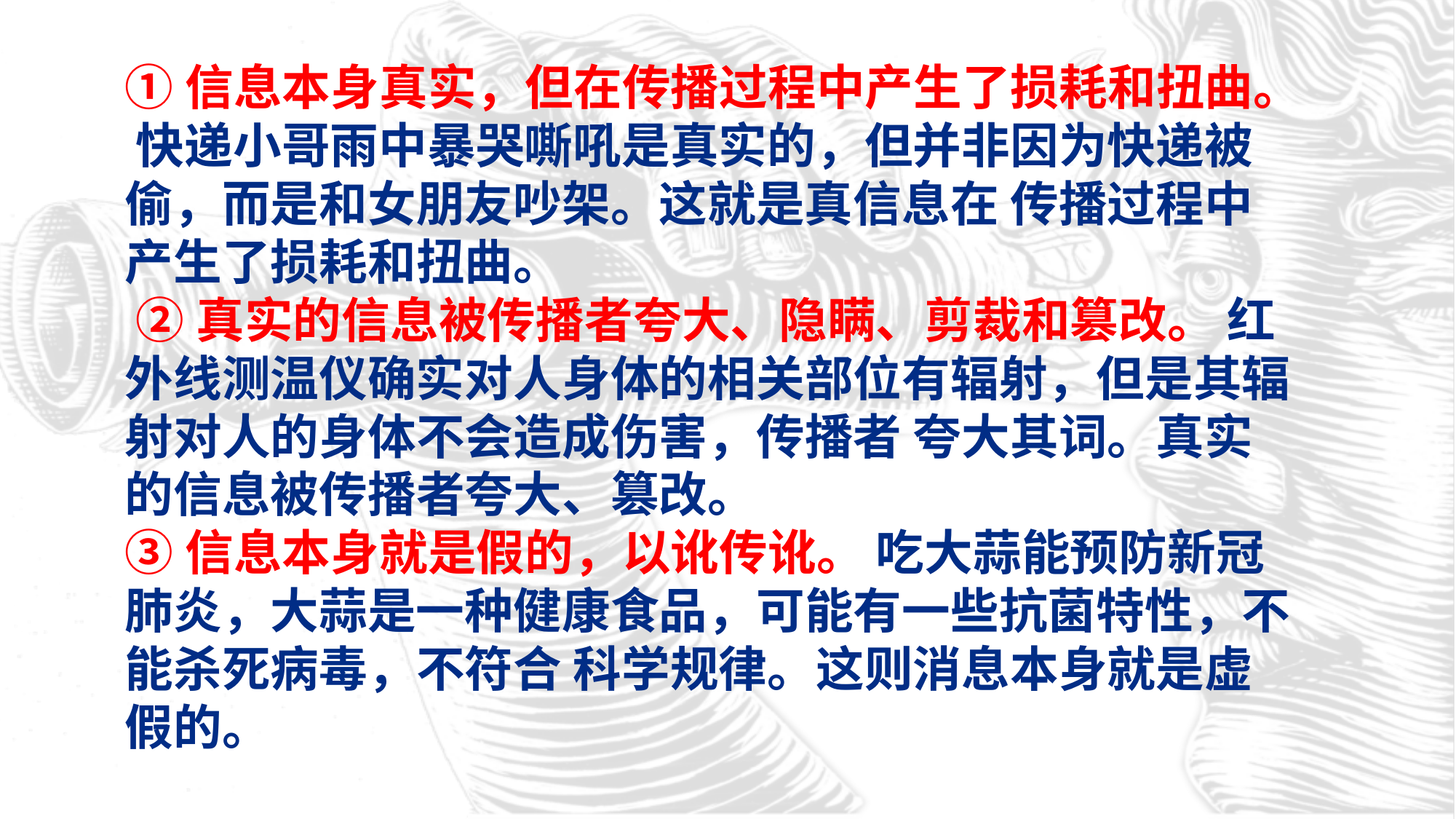

①信息本身真实，但在传播过程中产生了损耗和扭曲。 快递小哥雨中暴哭嘶吼是真实的，但并非因为快递被偷，而是和女朋友吵架。这就是真信息在 传播过程中产生了损耗和扭曲。
 ②真实的信息被传播者夸大、隐瞒、剪裁和篡改。 红外线测温仪确实对人身体的相关部位有辐射，但是其辐射对人的身体不会造成伤害，传播者 夸大其词。真实的信息被传播者夸大、篡改。
③信息本身就是假的，以讹传讹。 吃大蒜能预防新冠肺炎，大蒜是一种健康食品，可能有一些抗菌特性，不能杀死病毒，不符合 科学规律。这则消息本身就是虚假的。